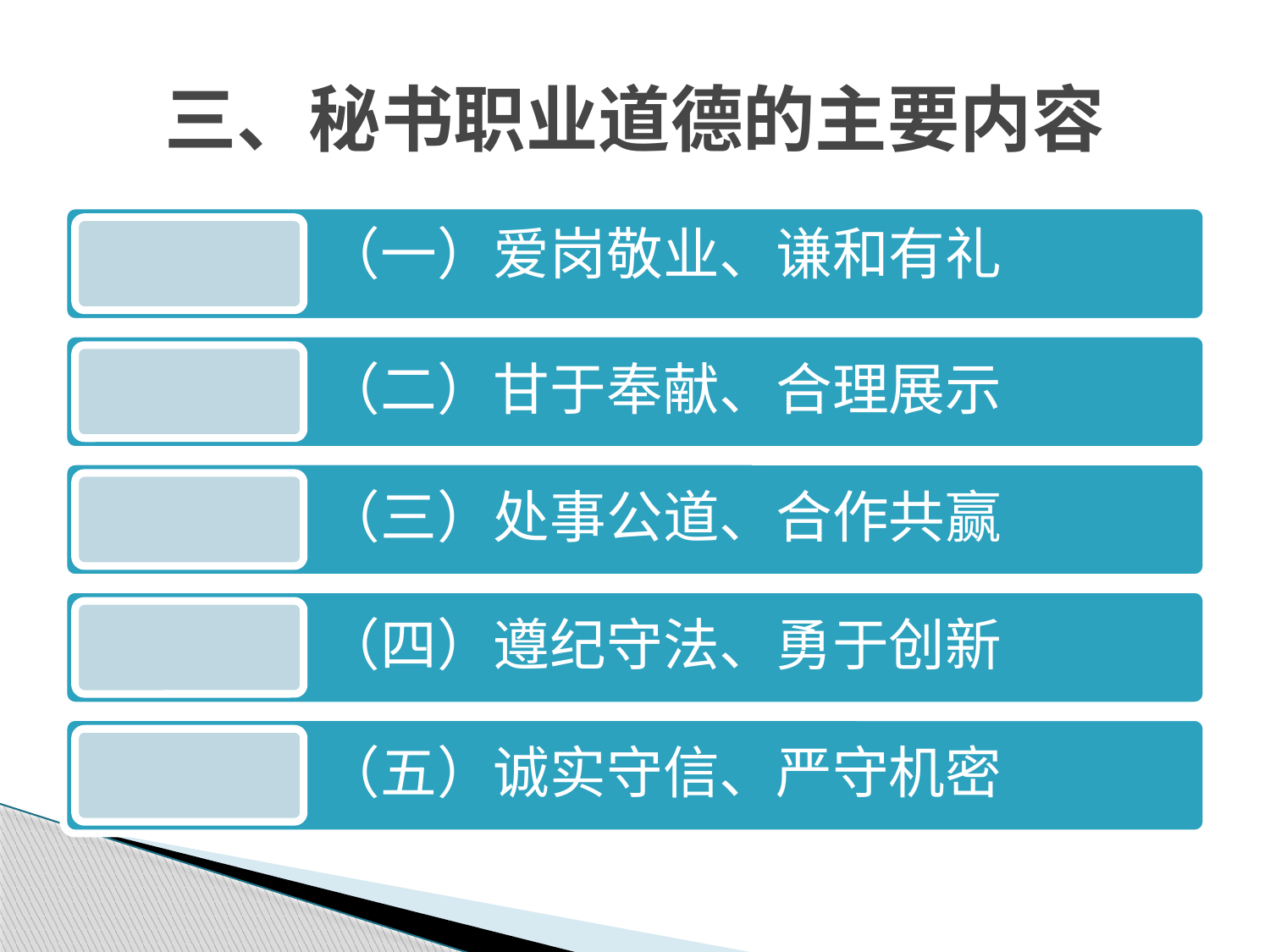

# 三、秘书职业道德的主要内容
（一）爱岗敬业、谦和有礼

（二）甘于奉献、合理展示
（三）处事公道、合作共赢
（四）遵纪守法、勇于创新
（五）诚实守信、严守机密